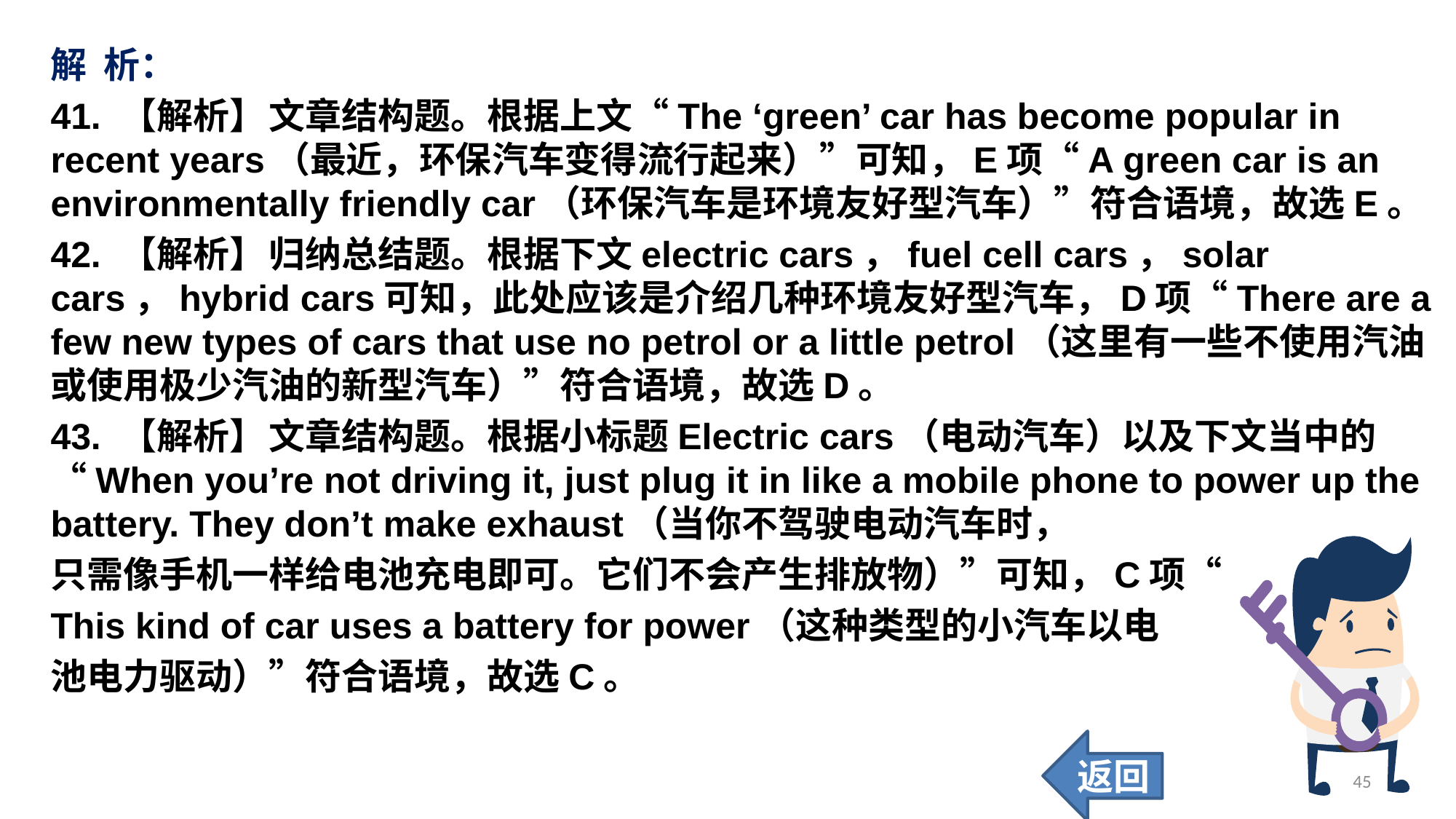

解  析：
41. 【解析】	文章结构题。根据上文“The ‘green’ car has become popular in recent years（最近，环保汽车变得流行起来）”可知，E项“A green car is an environmentally friendly car（环保汽车是环境友好型汽车）”符合语境，故选E。
42. 【解析】	归纳总结题。根据下文electric cars，fuel cell cars，solar cars，hybrid cars可知，此处应该是介绍几种环境友好型汽车，D项“There are a few new types of cars that use no petrol or a little petrol（这里有一些不使用汽油或使用极少汽油的新型汽车）”符合语境，故选D。
43. 【解析】	文章结构题。根据小标题Electric cars（电动汽车）以及下文当中的“When you’re not driving it, just plug it in like a mobile phone to power up the battery. They don’t make exhaust（当你不驾驶电动汽车时，
只需像手机一样给电池充电即可。它们不会产生排放物）”可知，C项“
This kind of car uses a battery for power（这种类型的小汽车以电
池电力驱动）”符合语境，故选C。

返回
45